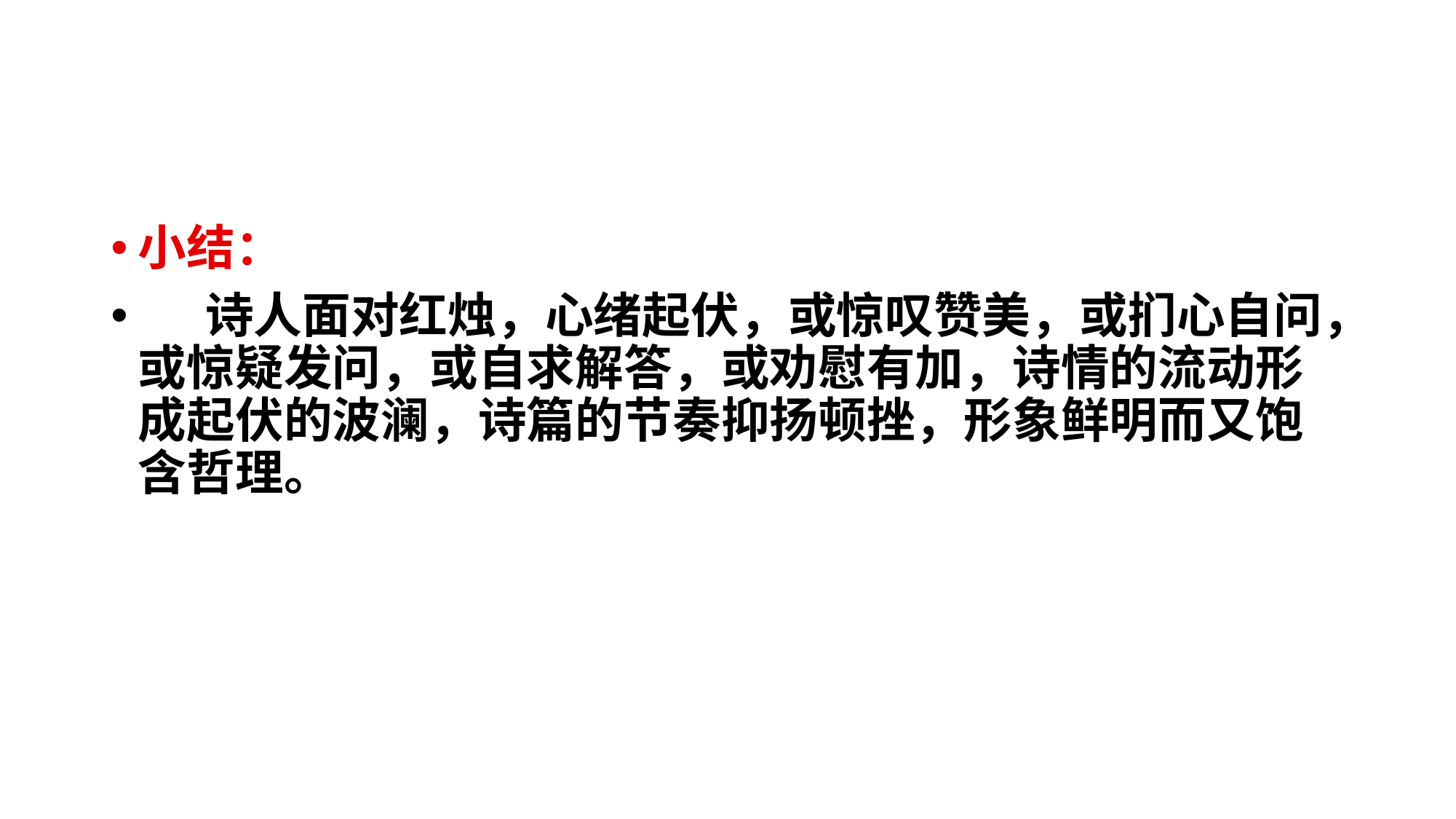

#
小结：
     诗人面对红烛，心绪起伏，或惊叹赞美，或扪心自问，或惊疑发问，或自求解答，或劝慰有加，诗情的流动形成起伏的波澜，诗篇的节奏抑扬顿挫，形象鲜明而又饱含哲理。